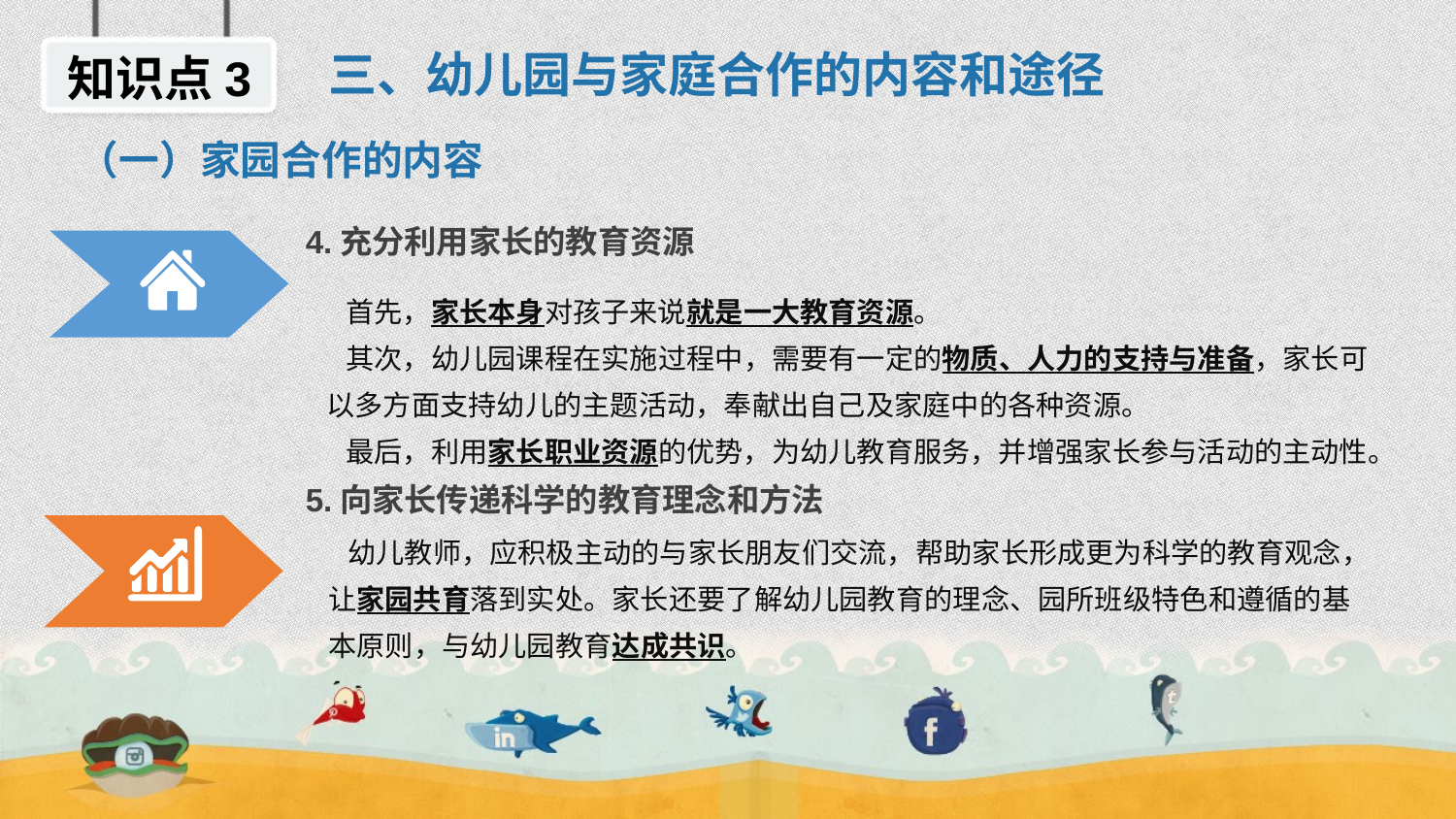

三、幼儿园与家庭合作的内容和途径
知识点3
（一）家园合作的内容
4.充分利用家长的教育资源

  首先，家长本身对孩子来说就是一大教育资源。
  其次，幼儿园课程在实施过程中，需要有一定的物质、人力的支持与准备，家长可以多方面支持幼儿的主题活动，奉献出自己及家庭中的各种资源。
  最后，利用家长职业资源的优势，为幼儿教育服务，并增强家长参与活动的主动性。
5.向家长传递科学的教育理念和方法

  幼儿教师，应积极主动的与家长朋友们交流，帮助家长形成更为科学的教育观念，让家园共育落到实处。家长还要了解幼儿园教育的理念、园所班级特色和遵循的基本原则，与幼儿园教育达成共识。